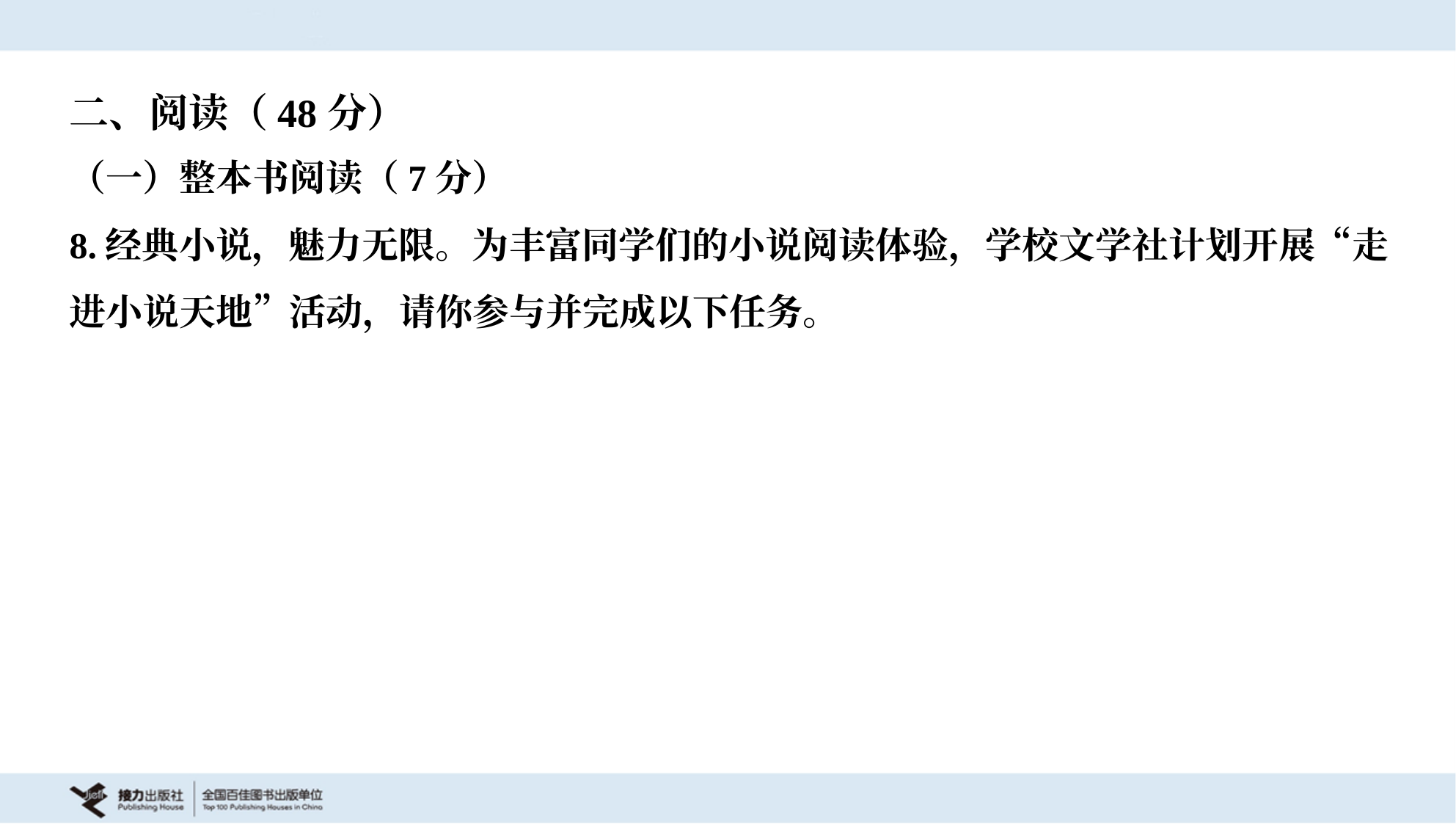

二、阅读（48分）
（一）整本书阅读（7分）
8.经典小说，魅力无限。为丰富同学们的小说阅读体验，学校文学社计划开展“走
进小说天地”活动，请你参与并完成以下任务。